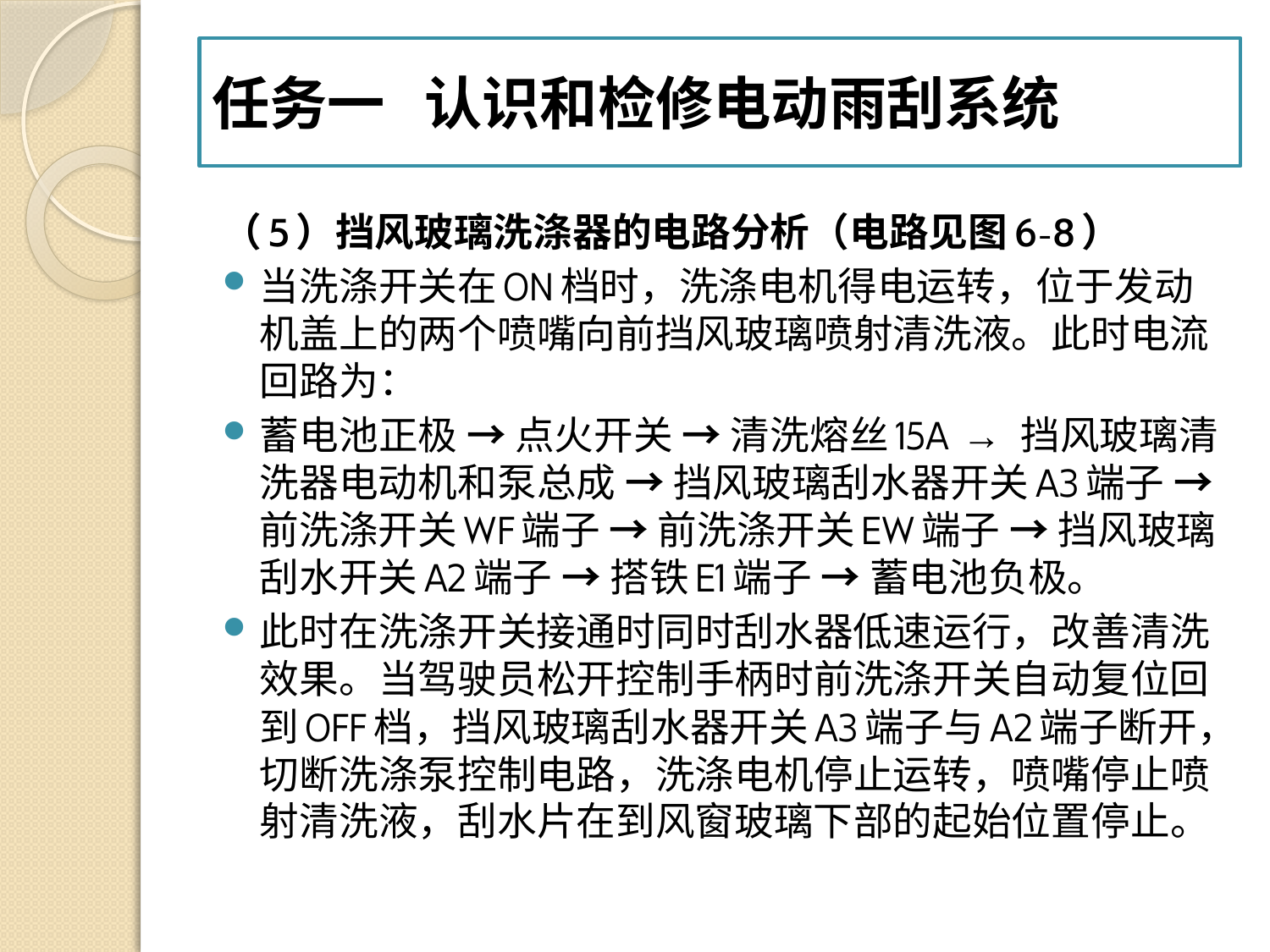

#
任务一   认识和检修电动雨刮系统
（5）挡风玻璃洗涤器的电路分析（电路见图6-8）
当洗涤开关在ON档时，洗涤电机得电运转，位于发动机盖上的两个喷嘴向前挡风玻璃喷射清洗液。此时电流回路为：
蓄电池正极 → 点火开关 → 清洗熔丝15A → 挡风玻璃清洗器电动机和泵总成 → 挡风玻璃刮水器开关A3端子 → 前洗涤开关WF端子 → 前洗涤开关EW端子 → 挡风玻璃刮水开关A2端子 → 搭铁E1端子 → 蓄电池负极。
此时在洗涤开关接通时同时刮水器低速运行，改善清洗效果。当驾驶员松开控制手柄时前洗涤开关自动复位回到OFF档，挡风玻璃刮水器开关A3端子与A2端子断开，切断洗涤泵控制电路，洗涤电机停止运转，喷嘴停止喷射清洗液，刮水片在到风窗玻璃下部的起始位置停止。